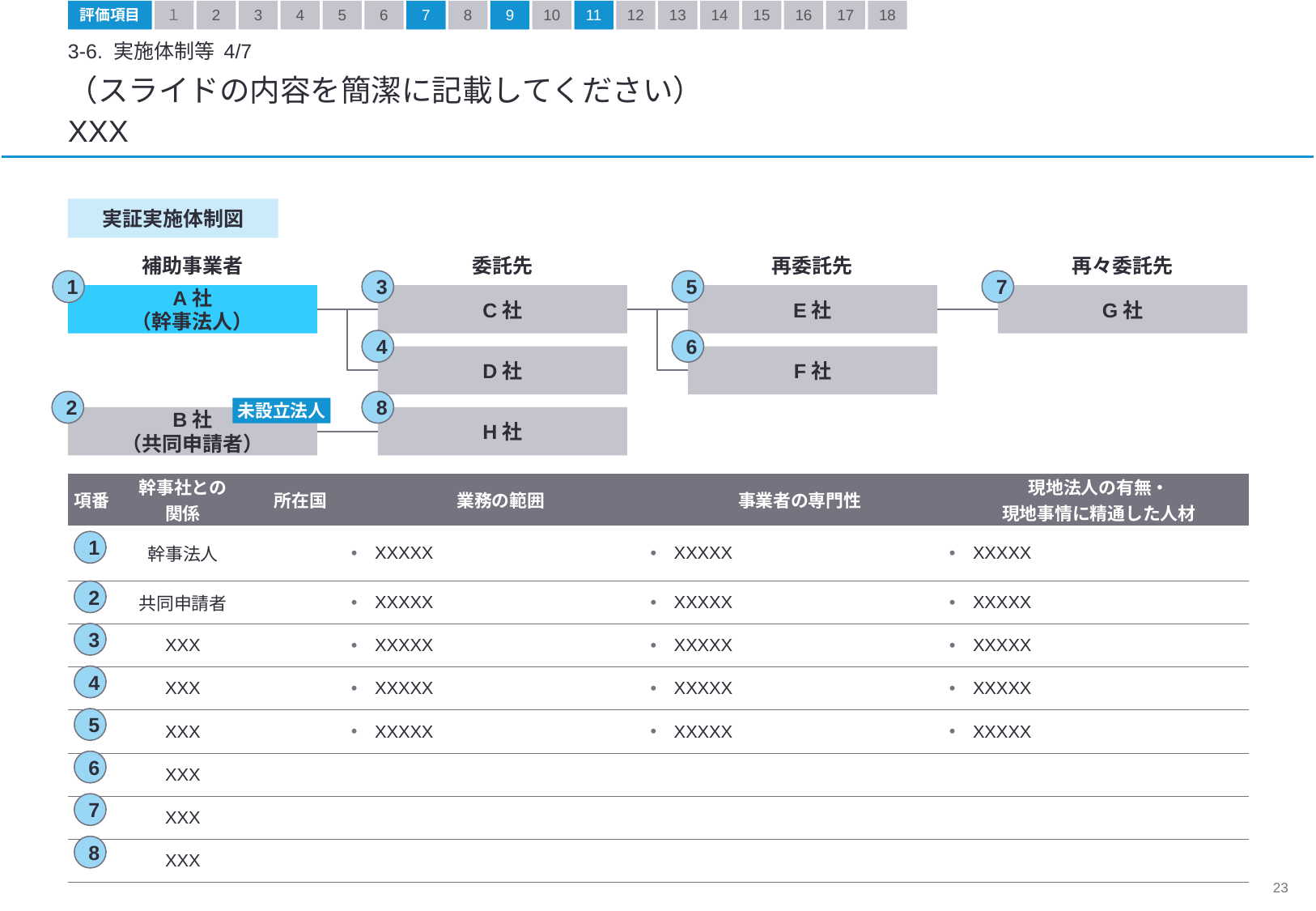

評価項目
１
2
3
4
5
6
7
8
9
10
11
12
13
14
15
16
17
18
3-6. 実施体制等 4/7
（スライドの内容を簡潔に記載してください）
XXX
実証実施体制図
補助事業者
委託先
再委託先
再々委託先
A社
（幹事法人）
C社
E社
G社
D社
F社
B社
（共同申請者）
H社
1
3
5
7
4
6
2
8
未設立法人
| 項番 | 幹事社との 関係 | 所在国 | 業務の範囲 | 事業者の専門性 | 現地法人の有無・ 現地事情に精通した人材 |
| --- | --- | --- | --- | --- | --- |
|  | 幹事法人 |  | XXXXX | XXXXX | XXXXX |
|  | 共同申請者 |  | XXXXX | XXXXX | XXXXX |
|  | XXX |  | XXXXX | XXXXX | XXXXX |
|  | XXX |  | XXXXX | XXXXX | XXXXX |
|  | XXX |  | XXXXX | XXXXX | XXXXX |
|  | XXX |  |  |  |  |
|  | XXX |  |  |  |  |
|  | XXX |  |  |  |  |
1
2
3
4
5
6
7
8